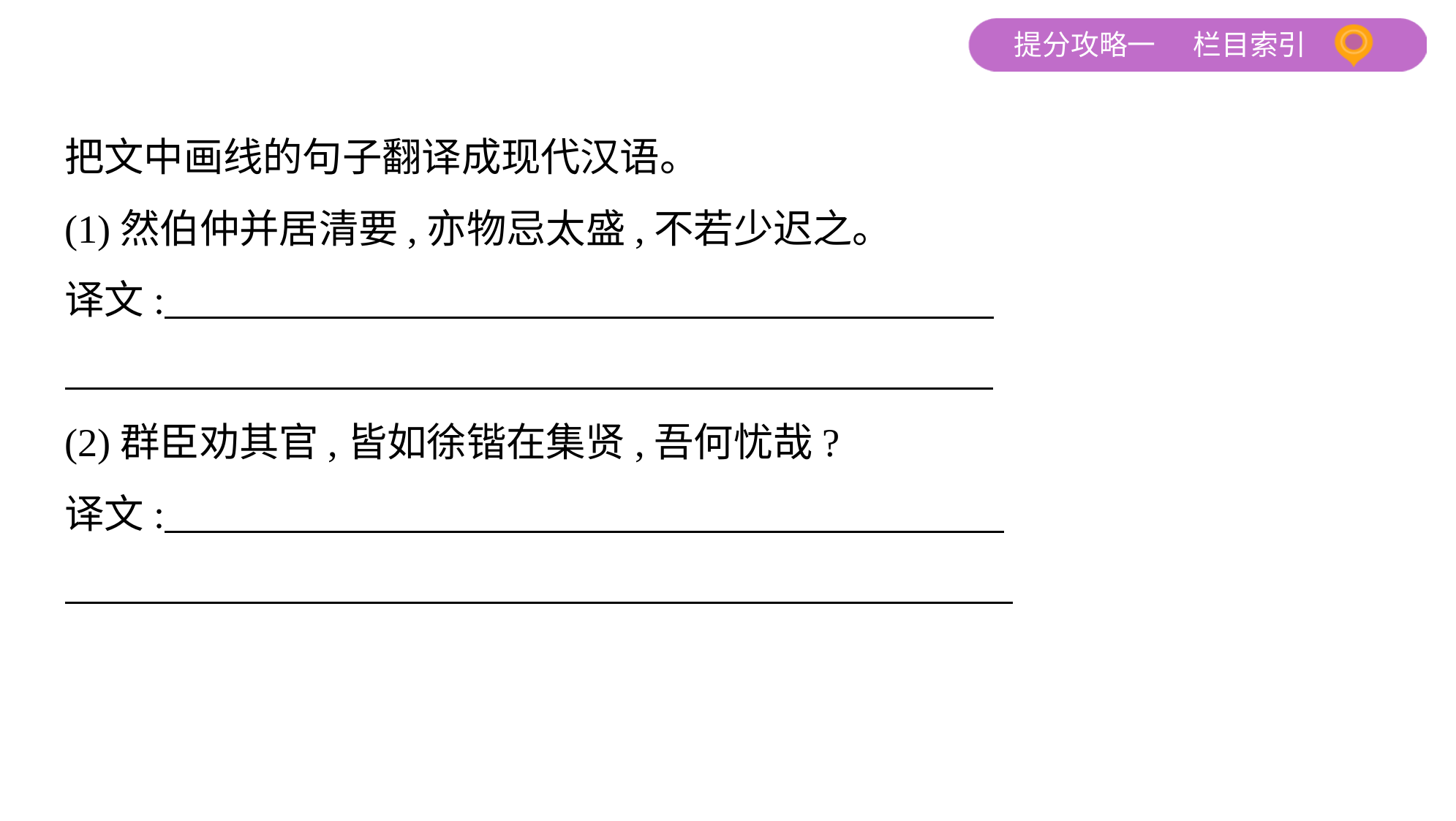

把文中画线的句子翻译成现代汉语。
(1)然伯仲并居清要,亦物忌太盛,不若少迟之。
译文:

(2)群臣劝其官,皆如徐锴在集贤,吾何忧哉?
译文: